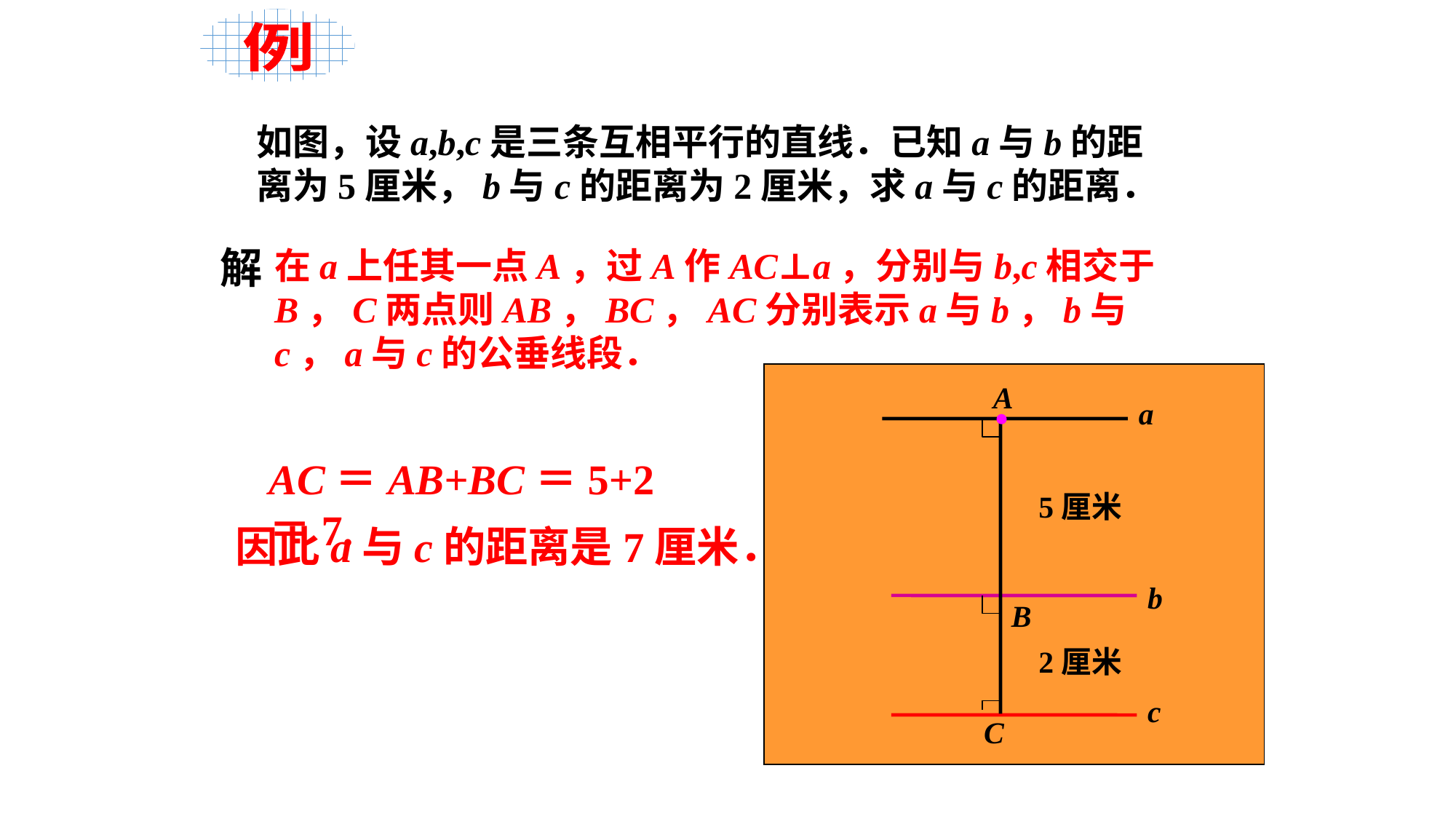

例
如图，设a,b,c是三条互相平行的直线．已知a与b的距离为5厘米，b与c的距离为2厘米，求a与c的距离．
解
在a上任其一点A，过A作AC⊥a，分别与b,c相交于B，C两点则AB，BC，AC分别表示a与b，b与c，a与c的公垂线段．

A
a

B

C
AC＝AB+BC＝5+2＝7.
5厘米
因此a与c的距离是7厘米．
b

2厘米
c